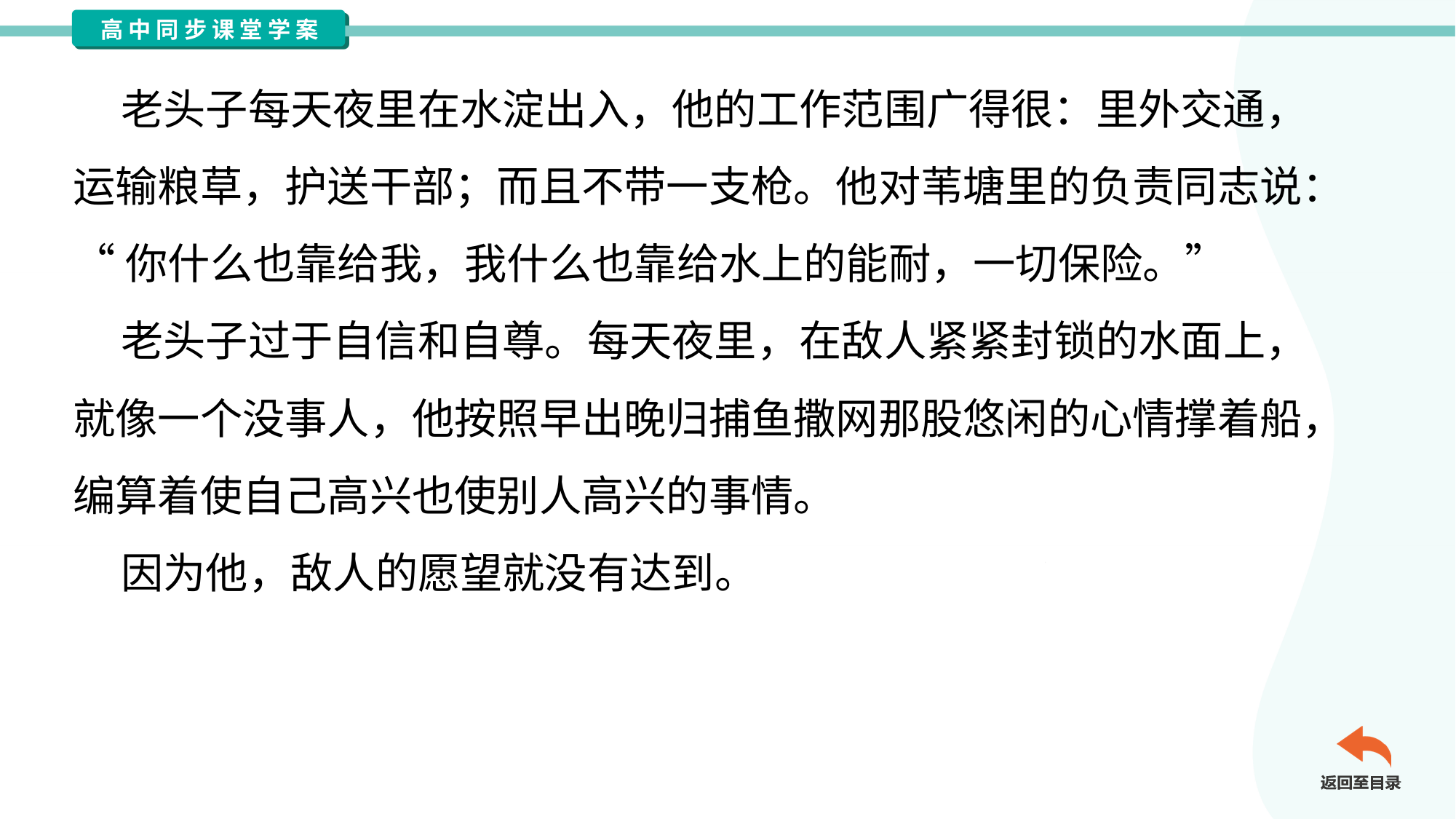

老头子每天夜里在水淀出入，他的工作范围广得很：里外交通，
运输粮草，护送干部；而且不带一支枪。他对苇塘里的负责同志说：
“你什么也靠给我，我什么也靠给水上的能耐，一切保险。”
    老头子过于自信和自尊。每天夜里，在敌人紧紧封锁的水面上，
就像一个没事人，他按照早出晚归捕鱼撒网那股悠闲的心情撑着船，
编算着使自己高兴也使别人高兴的事情。
    因为他，敌人的愿望就没有达到。